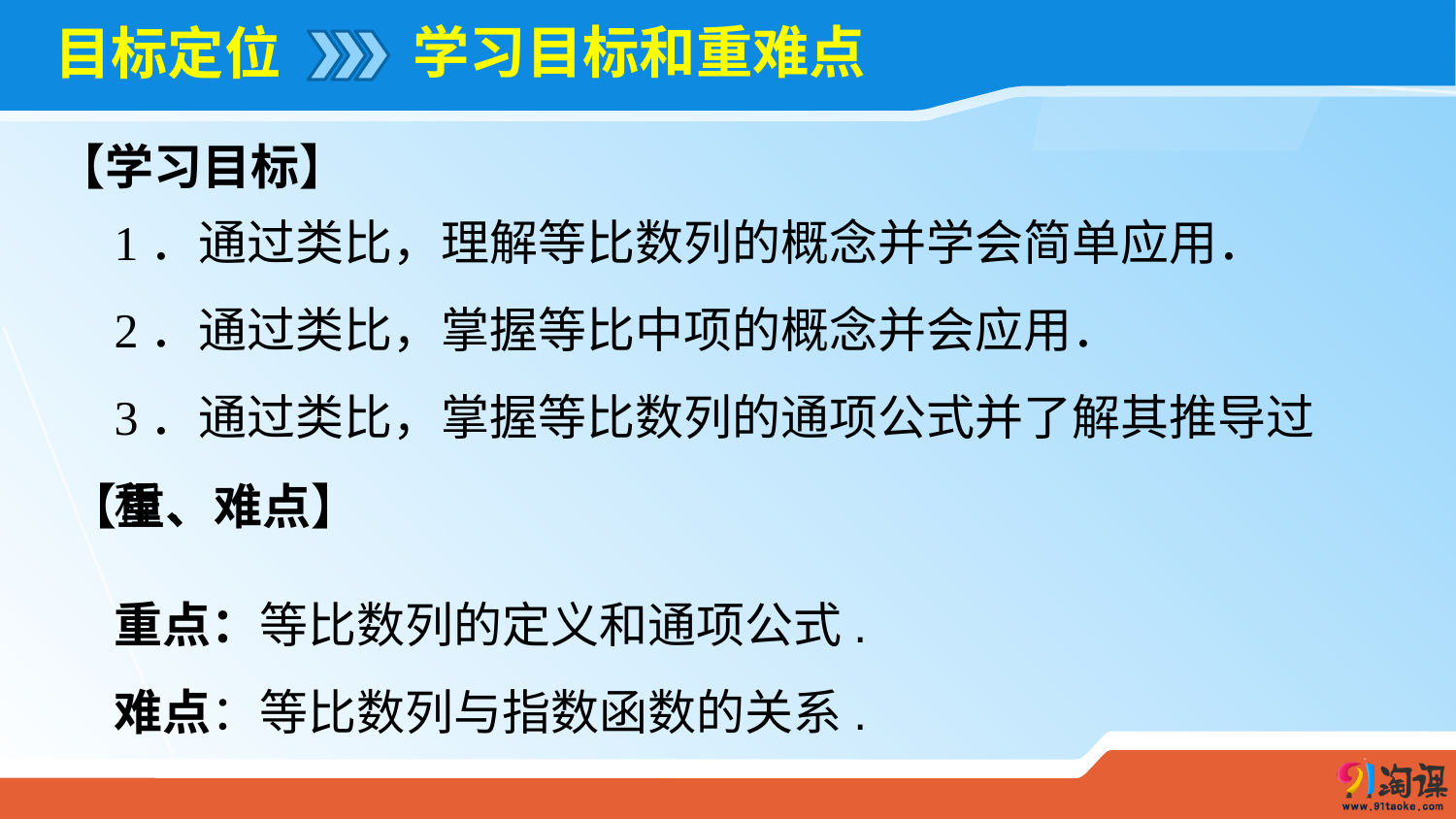

学习目标和重难点
# 目标定位
【学习目标】
1．通过类比，理解等比数列的概念并学会简单应用．
2．通过类比，掌握等比中项的概念并会应用．
3．通过类比，掌握等比数列的通项公式并了解其推导过程．

【重、难点】
重点：等比数列的定义和通项公式.
难点：等比数列与指数函数的关系.